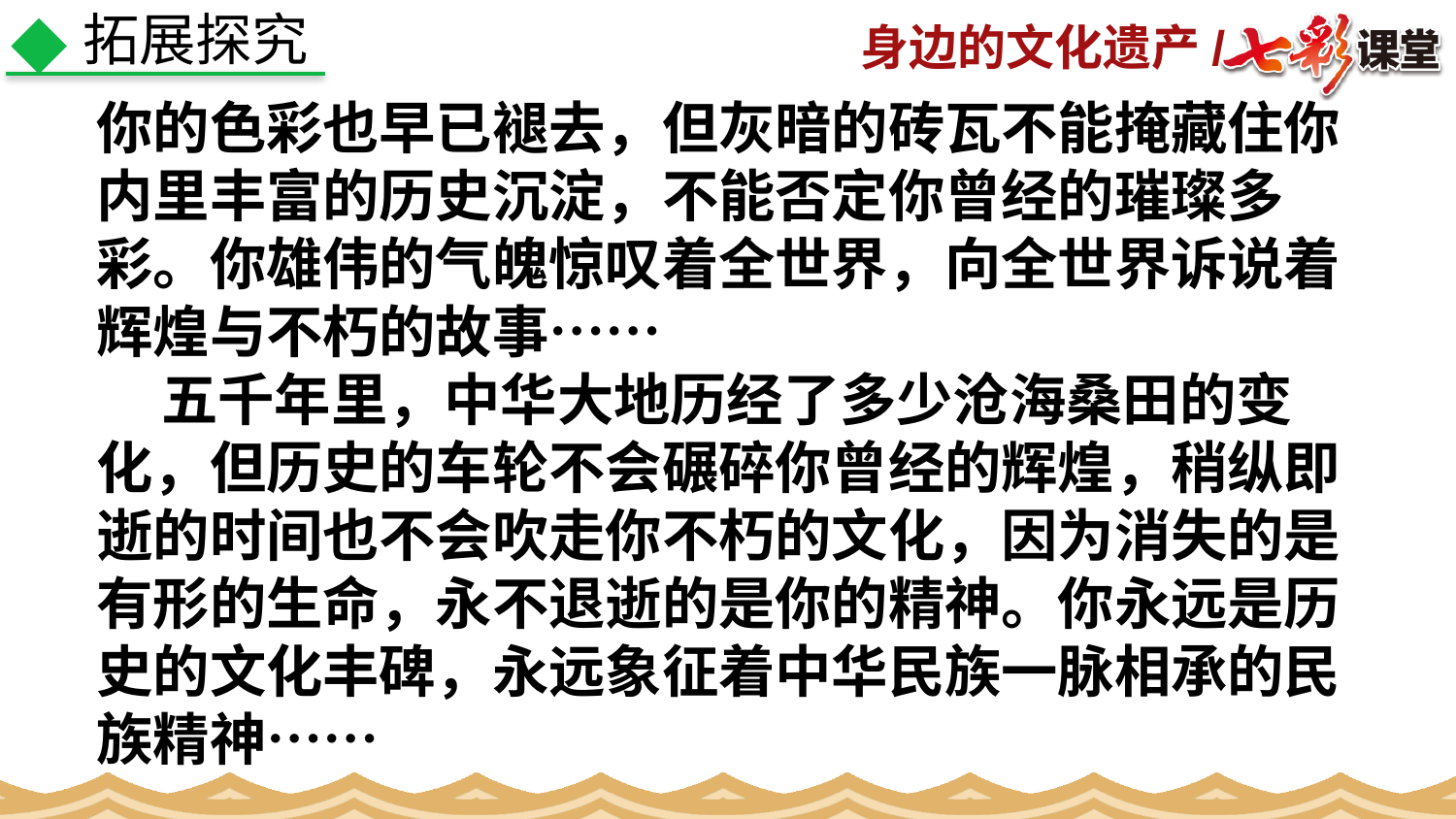

拓展探究

你的色彩也早已褪去，但灰暗的砖瓦不能掩藏住你内里丰富的历史沉淀，不能否定你曾经的璀璨多彩。你雄伟的气魄惊叹着全世界，向全世界诉说着辉煌与不朽的故事……
    五千年里，中华大地历经了多少沧海桑田的变化，但历史的车轮不会碾碎你曾经的辉煌，稍纵即逝的时间也不会吹走你不朽的文化，因为消失的是有形的生命，永不退逝的是你的精神。你永远是历史的文化丰碑，永远象征着中华民族一脉相承的民族精神……